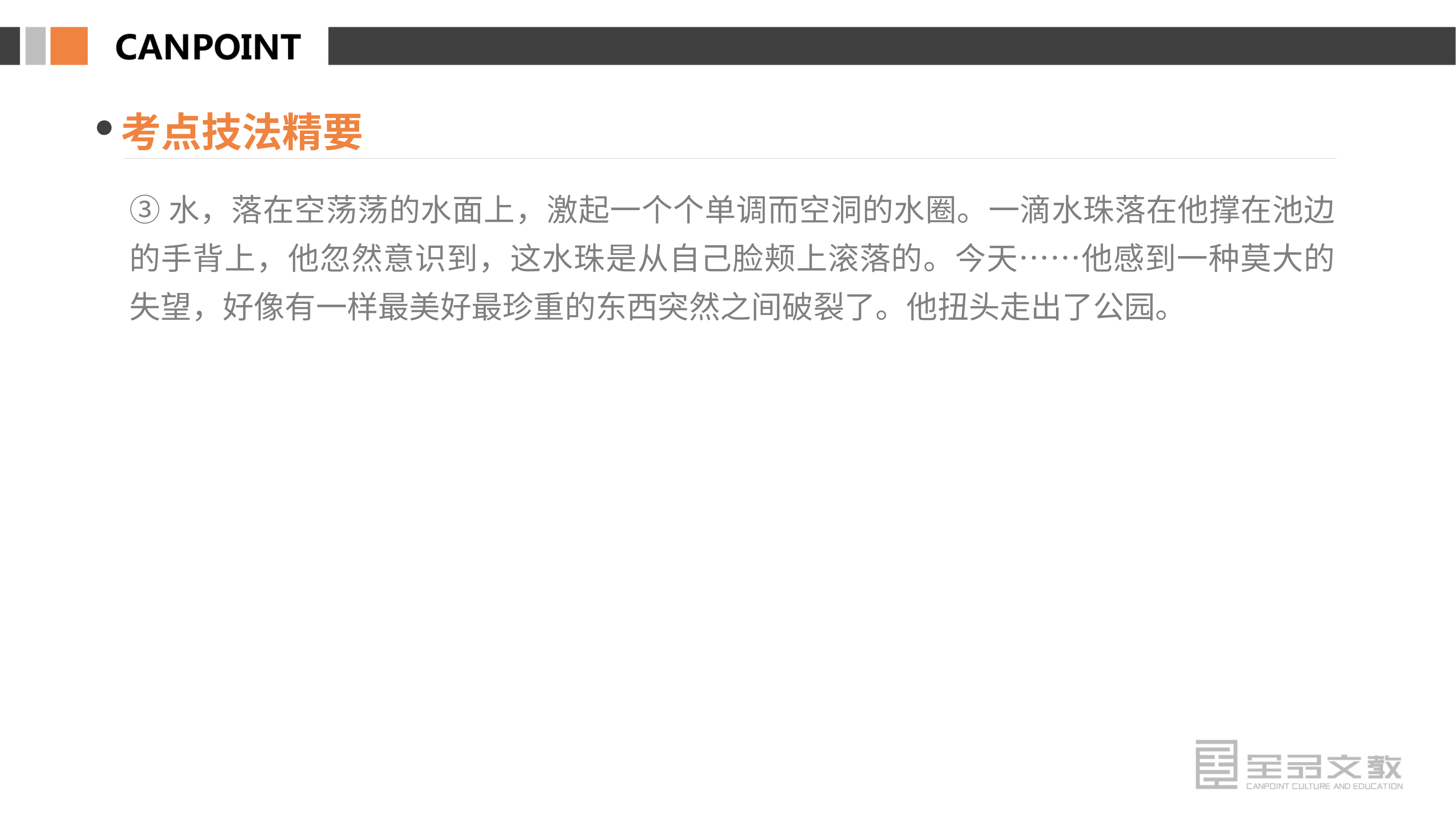

考点技法精要

③水，落在空荡荡的水面上，激起一个个单调而空洞的水圈。一滴水珠落在他撑在池边的手背上，他忽然意识到，这水珠是从自己脸颊上滚落的。今天……他感到一种莫大的失望，好像有一样最美好最珍重的东西突然之间破裂了。他扭头走出了公园。